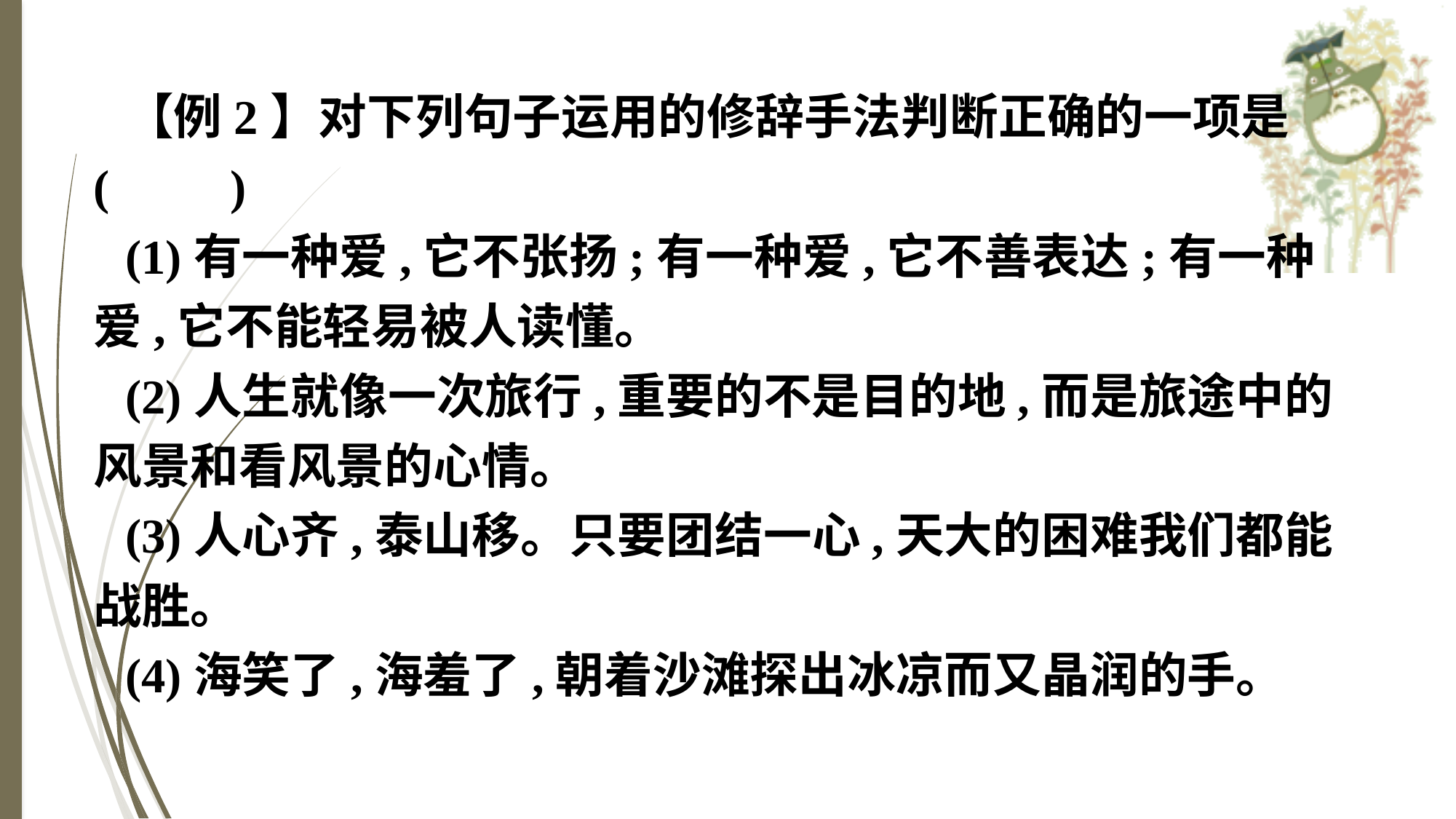

【例2】对下列句子运用的修辞手法判断正确的一项是(　　)
(1)有一种爱,它不张扬;有一种爱,它不善表达;有一种爱,它不能轻易被人读懂。
(2)人生就像一次旅行,重要的不是目的地,而是旅途中的风景和看风景的心情。
(3)人心齐,泰山移。只要团结一心,天大的困难我们都能战胜。
(4)海笑了,海羞了,朝着沙滩探出冰凉而又晶润的手。